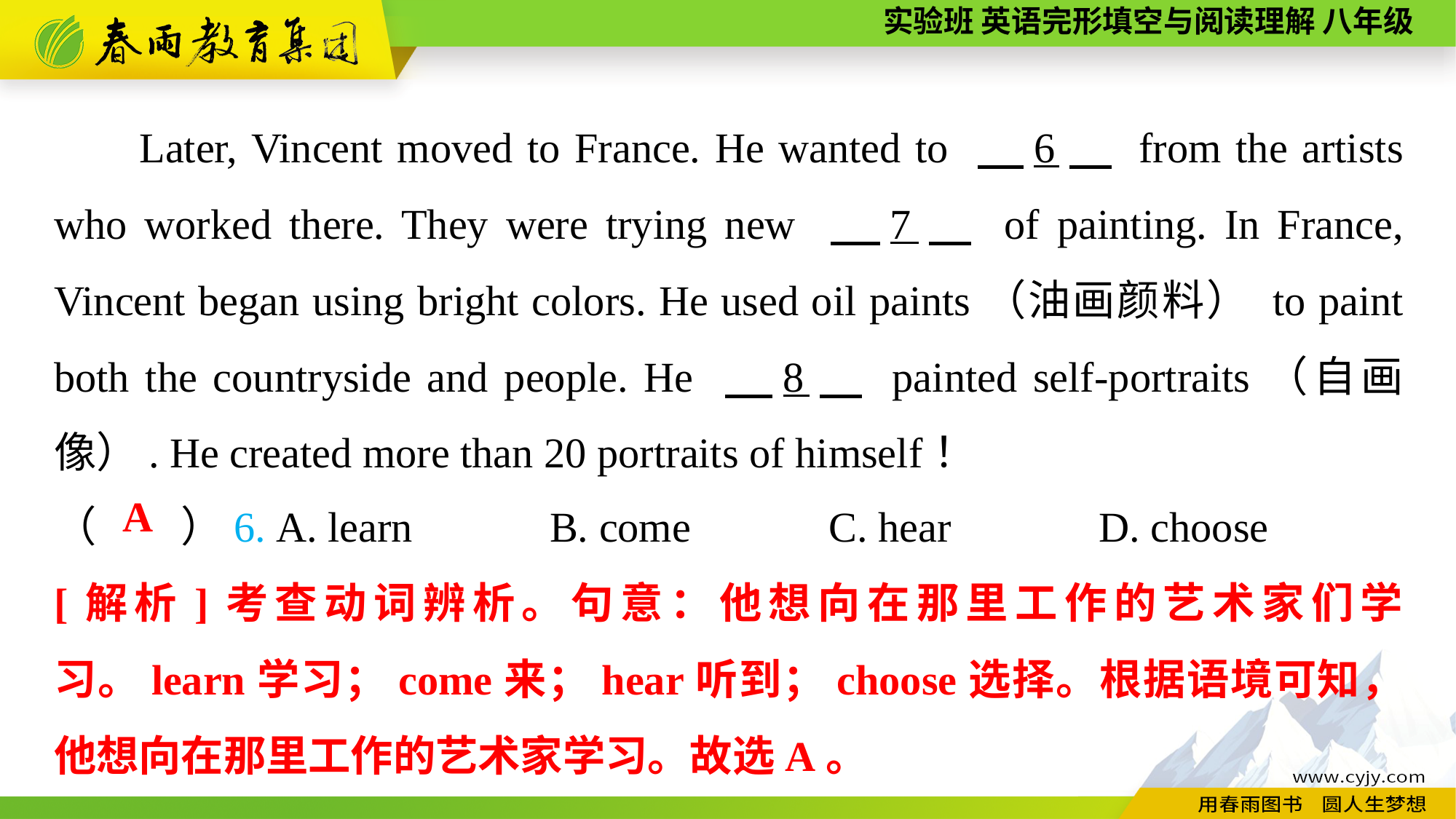

Later, Vincent moved to France. He wanted to 　6　 from the artists who worked there. They were trying new 　7　 of painting. In France, Vincent began using bright colors. He used oil paints（油画颜料） to paint both the countryside and people. He 　8　 painted self-portraits（自画像）. He created more than 20 portraits of himself！
（　　）6. A. learn             B. come       	 C. hear              D. choose
A
[解析]考查动词辨析。句意：他想向在那里工作的艺术家们学习。learn学习；come来；hear听到；choose选择。根据语境可知，他想向在那里工作的艺术家学习。故选A。